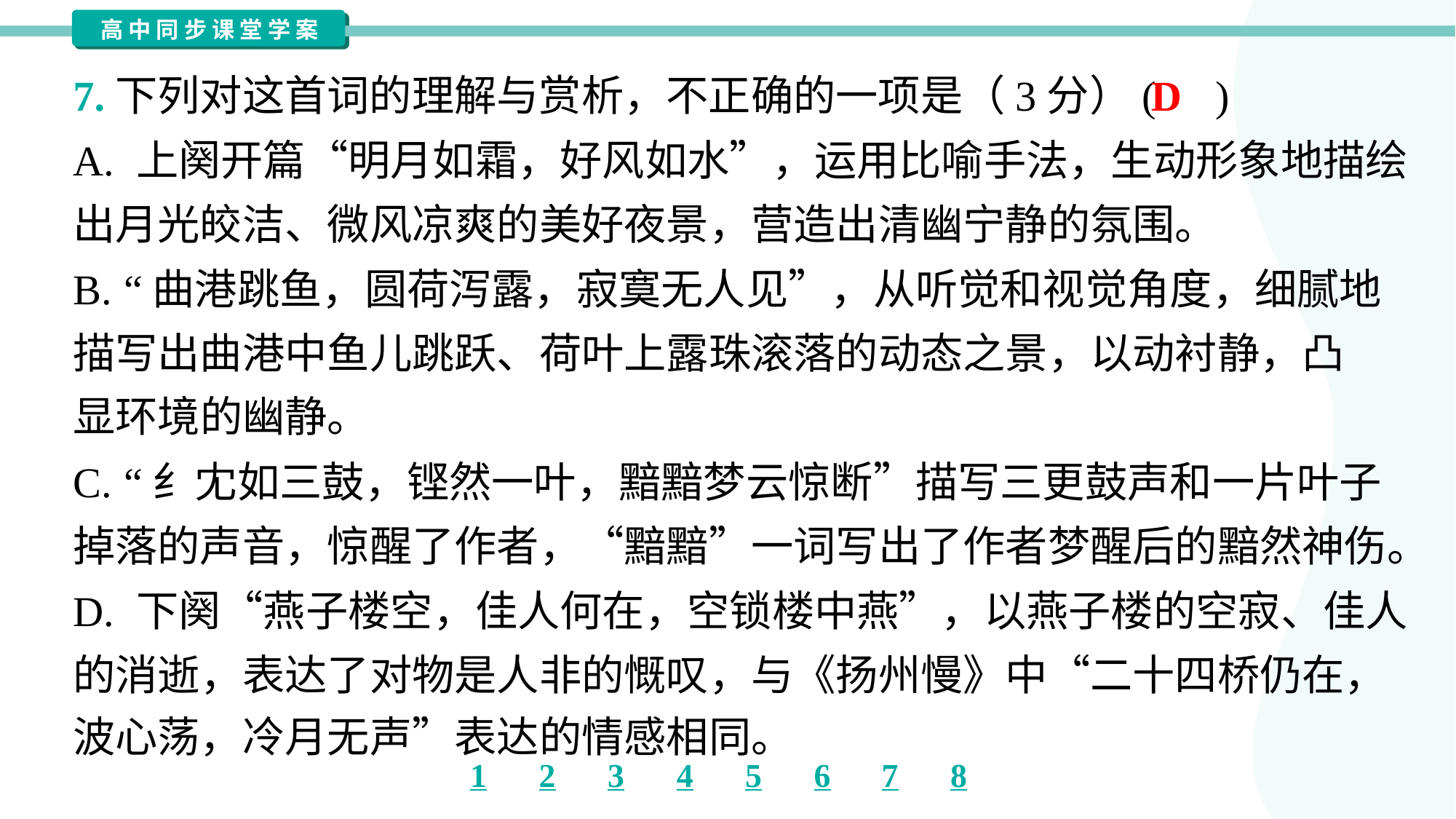

7.下列对这首词的理解与赏析，不正确的一项是（3分）(     )
D
A. 上阕开篇“明月如霜，好风如水”，运用比喻手法，生动形象地描绘
出月光皎洁、微风凉爽的美好夜景，营造出清幽宁静的氛围。
B. “曲港跳鱼，圆荷泻露，寂寞无人见”，从听觉和视觉角度，细腻地
描写出曲港中鱼儿跳跃、荷叶上露珠滚落的动态之景，以动衬静，凸
显环境的幽静。
C. “纟冘如三鼓，铿然一叶，黯黯梦云惊断”描写三更鼓声和一片叶子
掉落的声音，惊醒了作者，“黯黯”一词写出了作者梦醒后的黯然神伤。
D. 下阕“燕子楼空，佳人何在，空锁楼中燕”，以燕子楼的空寂、佳人
的消逝，表达了对物是人非的慨叹，与《扬州慢》中“二十四桥仍在，
波心荡，冷月无声”表达的情感相同。